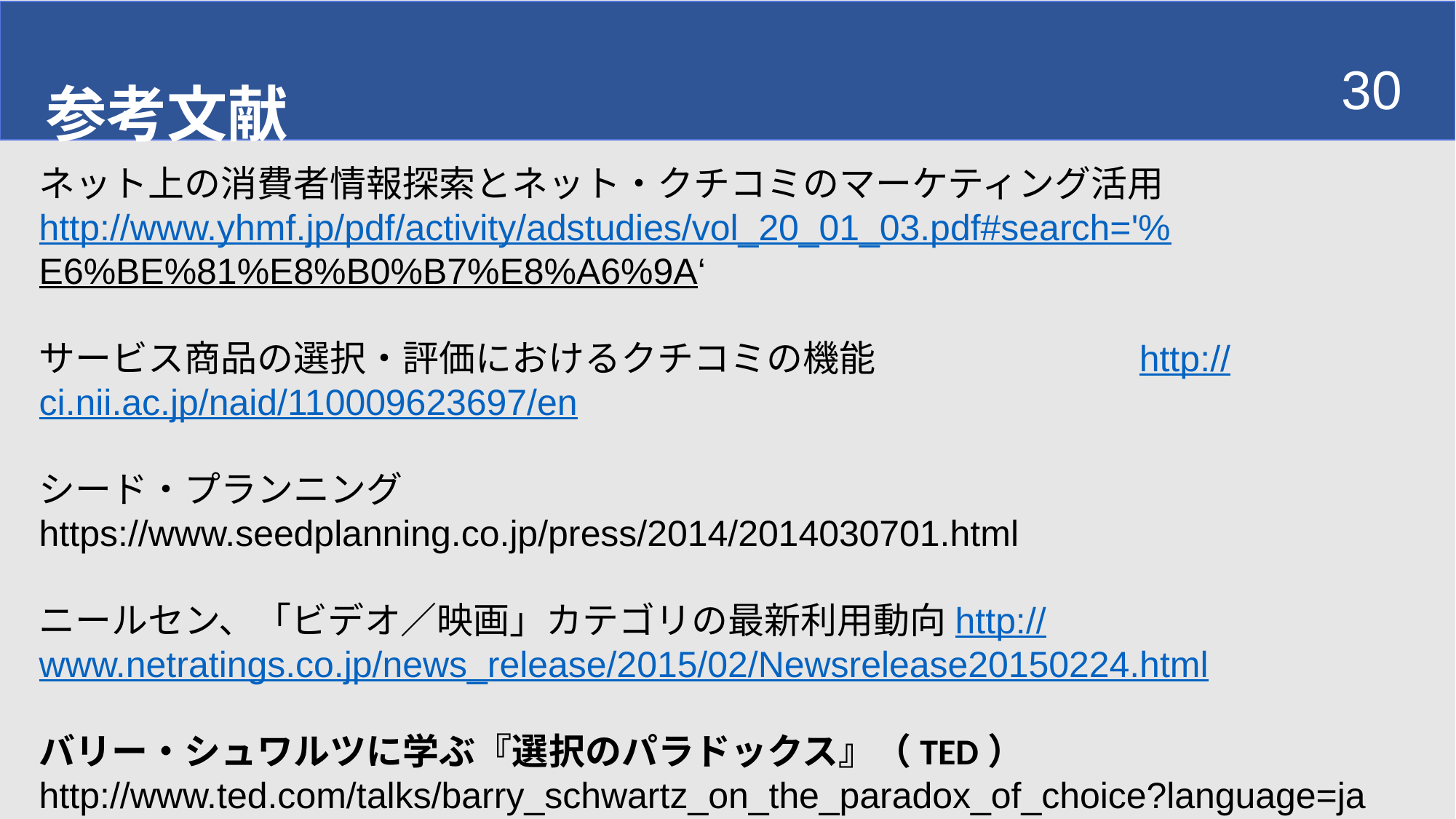

30
参考文献
ネット上の消費者情報探索とネット・クチコミのマーケティング活用
http://www.yhmf.jp/pdf/activity/adstudies/vol_20_01_03.pdf#search='%E6%BE%81%E8%B0%B7%E8%A6%9A‘

サービス商品の選択・評価におけるクチコミの機能　　　　　　　http://ci.nii.ac.jp/naid/110009623697/en

シード・プランニング　　　　　　　　　https://www.seedplanning.co.jp/press/2014/2014030701.html

ニールセン、「ビデオ／映画」カテゴリの最新利用動向http://www.netratings.co.jp/news_release/2015/02/Newsrelease20150224.html

バリー・シュワルツに学ぶ『選択のパラドックス』（TED）
http://www.ted.com/talks/barry_schwartz_on_the_paradox_of_choice?language=ja